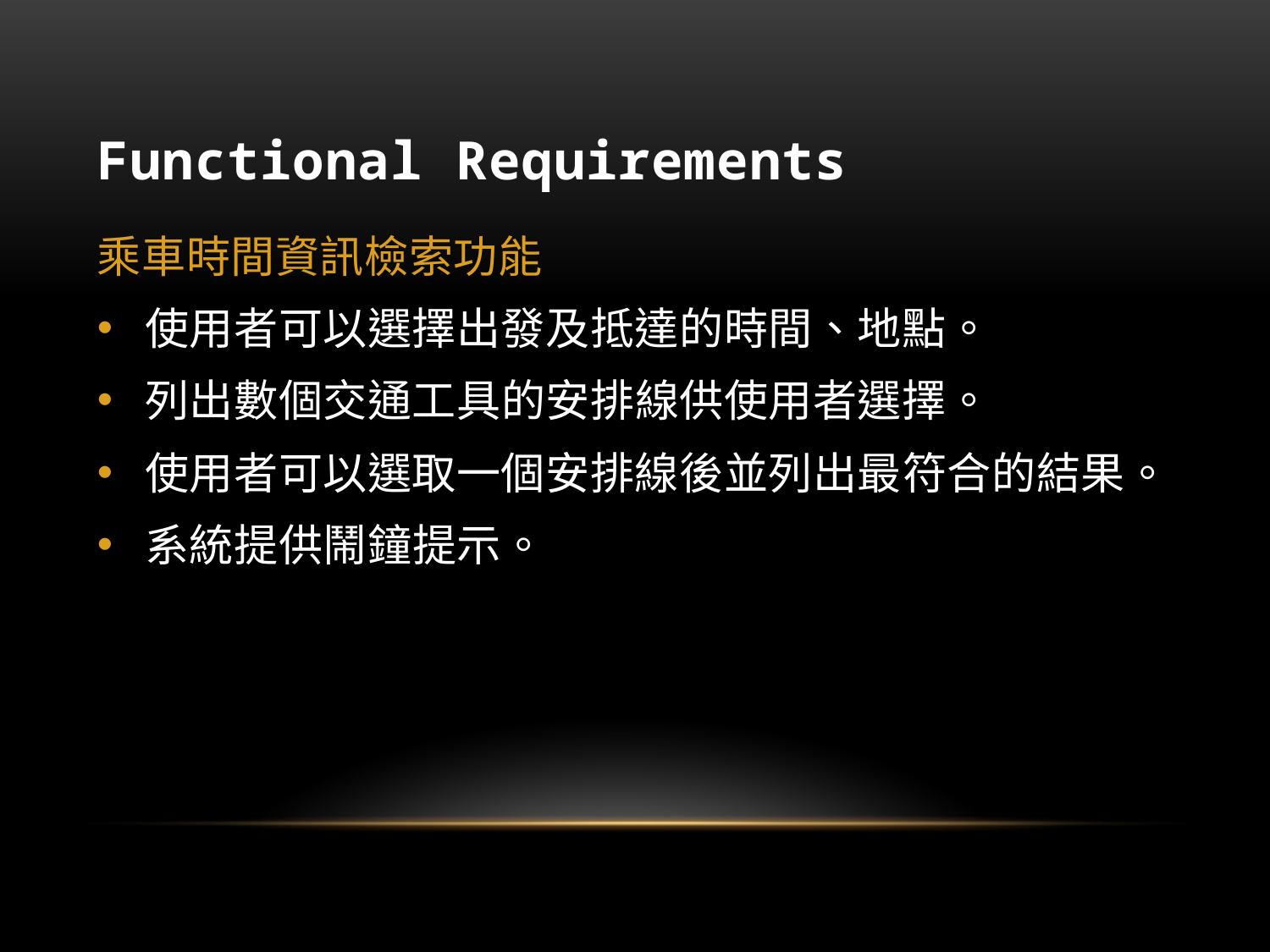

# Functional Requirements
乘車時間資訊檢索功能
使用者可以選擇出發及抵達的時間、地點。
列出數個交通工具的安排線供使用者選擇。
使用者可以選取一個安排線後並列出最符合的結果。
系統提供鬧鐘提示。